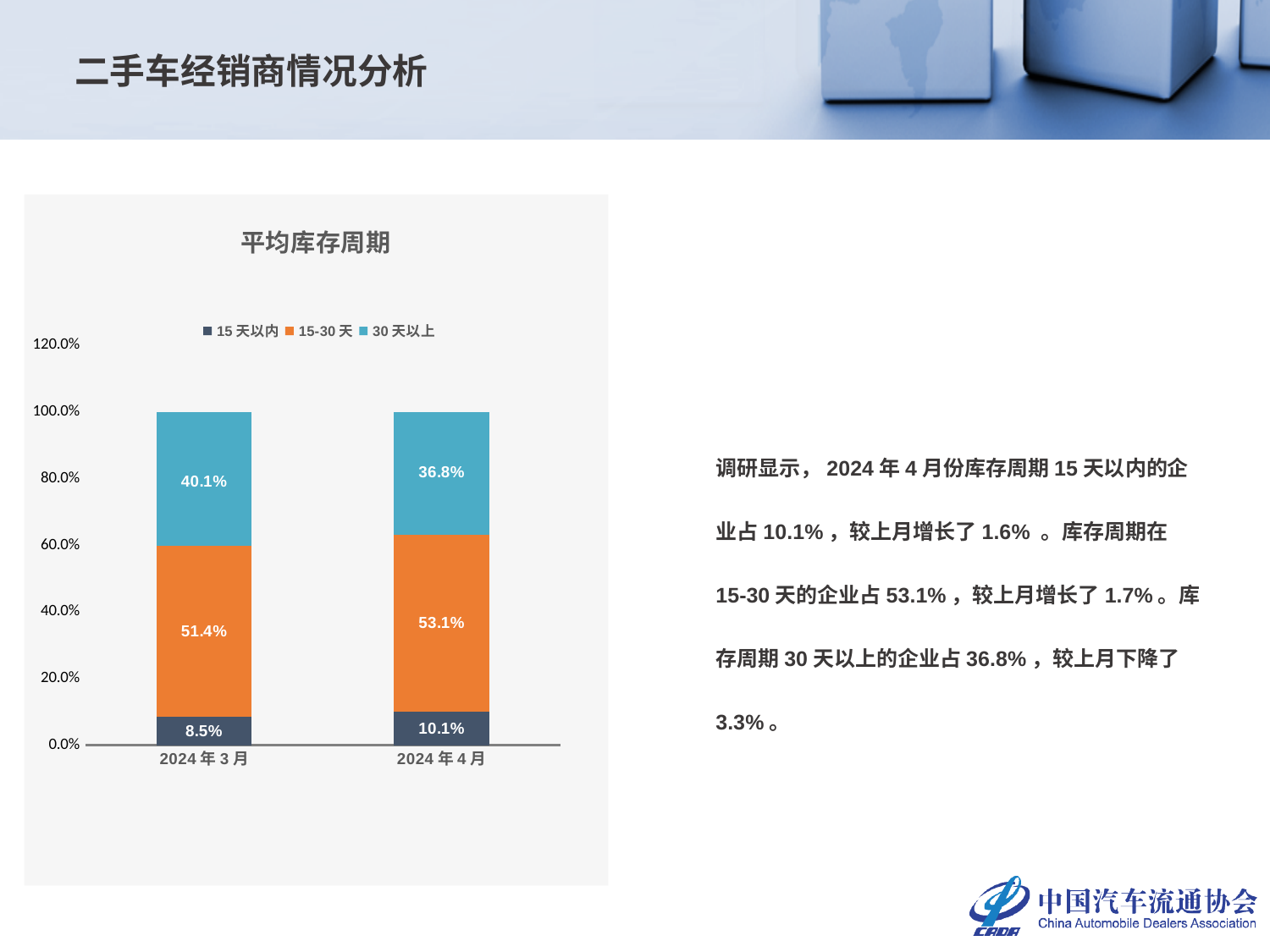

二手车经销商情况分析

### Chart: 平均库存周期

| Category | 15天以内 | 15-30天 | 30天以上 |
|---|---|---|---|
| 2024年3月 | 0.08504720620510094 | 0.5138531468531469 | 0.40109964694175215 |
| 2024年4月 | 0.10113572295151242 | 0.5308986013986015 | 0.36796567564988614 |
调研显示，2024年4月份库存周期15天以内的企业占10.1%，较上月增长了1.6% 。库存周期在15-30天的企业占53.1%，较上月增长了1.7%。库存周期30天以上的企业占36.8%，较上月下降了3.3%。